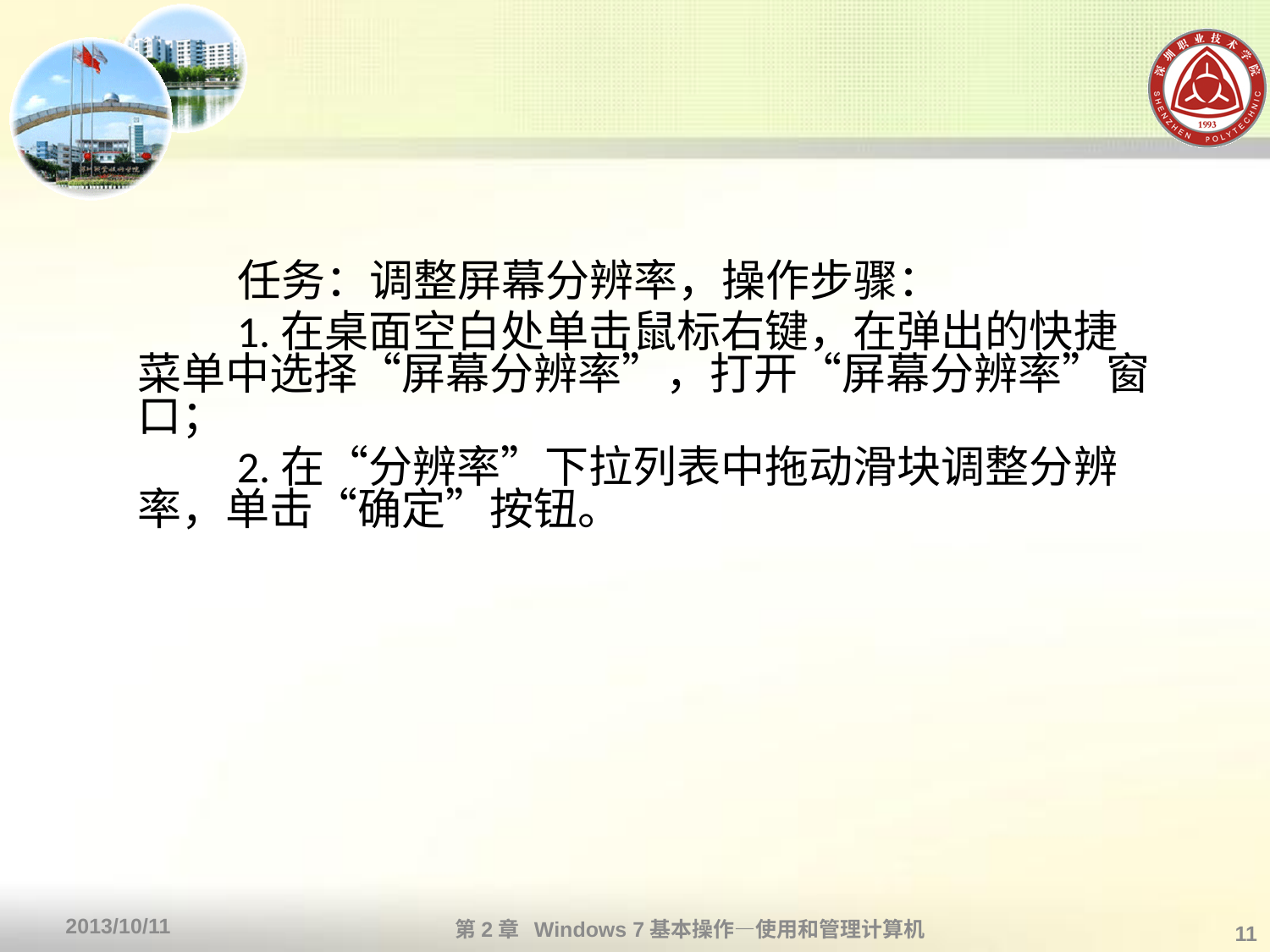

#
         任务：调整屏幕分辨率，操作步骤：
          1.在桌面空白处单击鼠标右键，在弹出的快捷菜单中选择“屏幕分辨率”，打开“屏幕分辨率”窗口；
          2.在“分辨率”下拉列表中拖动滑块调整分辨率，单击“确定”按钮。
第2章  Windows 7基本操作—使用和管理计算机
2013/10/11
11